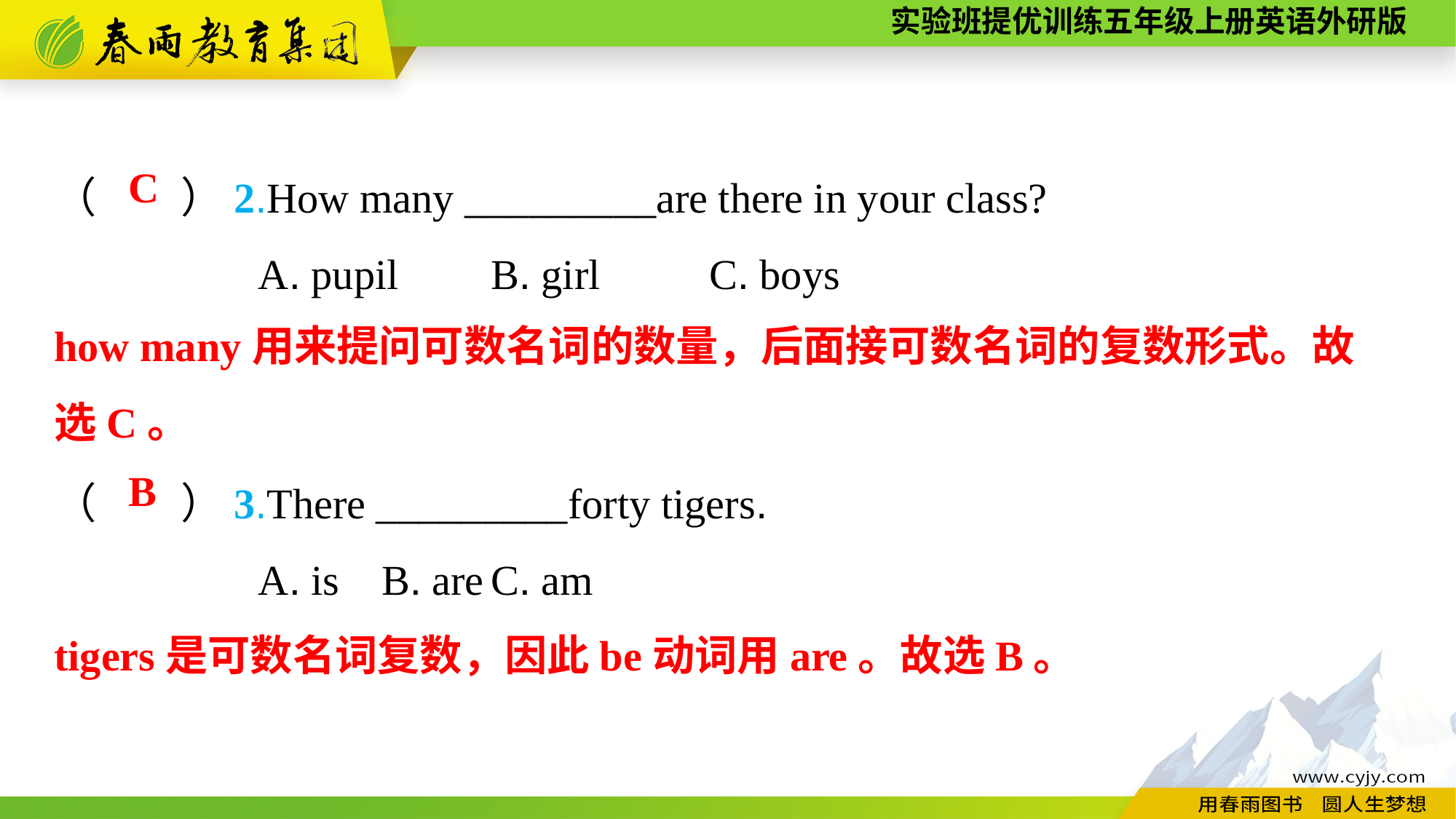

（　　）2.How many _________are there in your class?
A. pupil	B. girl	C. boys

（　　）3.There _________forty tigers.
A. is	B. are	C. am
C
how many用来提问可数名词的数量，后面接可数名词的复数形式。故
选C。
B
tigers是可数名词复数，因此be动词用are。故选B。